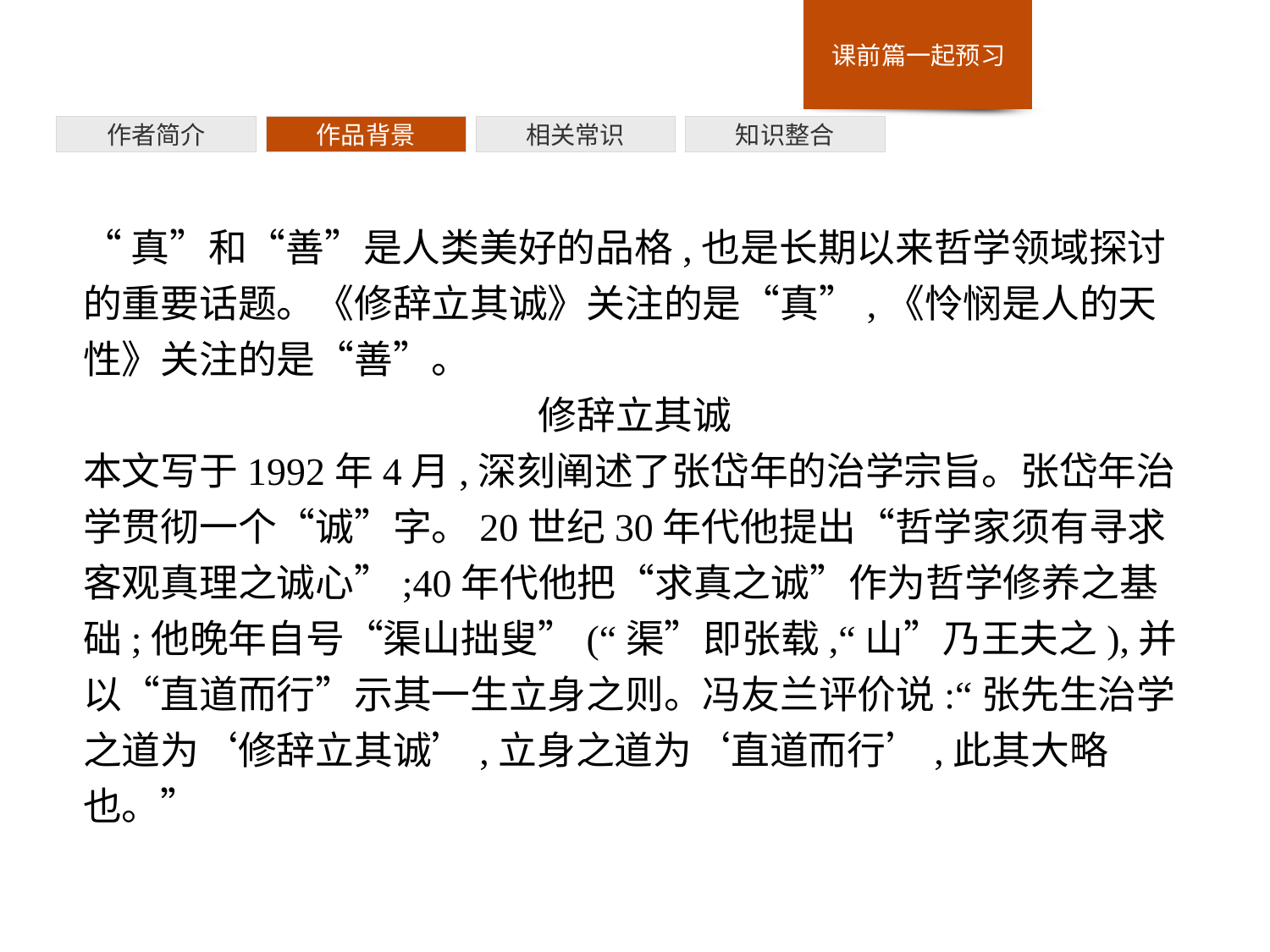

作者简介
作品背景
相关常识
知识整合
“真”和“善”是人类美好的品格,也是长期以来哲学领域探讨的重要话题。《修辞立其诚》关注的是“真”,《怜悯是人的天性》关注的是“善”。
修辞立其诚
本文写于1992年4月,深刻阐述了张岱年的治学宗旨。张岱年治学贯彻一个“诚”字。20世纪30年代他提出“哲学家须有寻求客观真理之诚心”;40年代他把“求真之诚”作为哲学修养之基础;他晚年自号“渠山拙叟”(“渠”即张载,“山”乃王夫之),并以“直道而行”示其一生立身之则。冯友兰评价说:“张先生治学之道为‘修辞立其诚’,立身之道为‘直道而行’,此其大略也。”